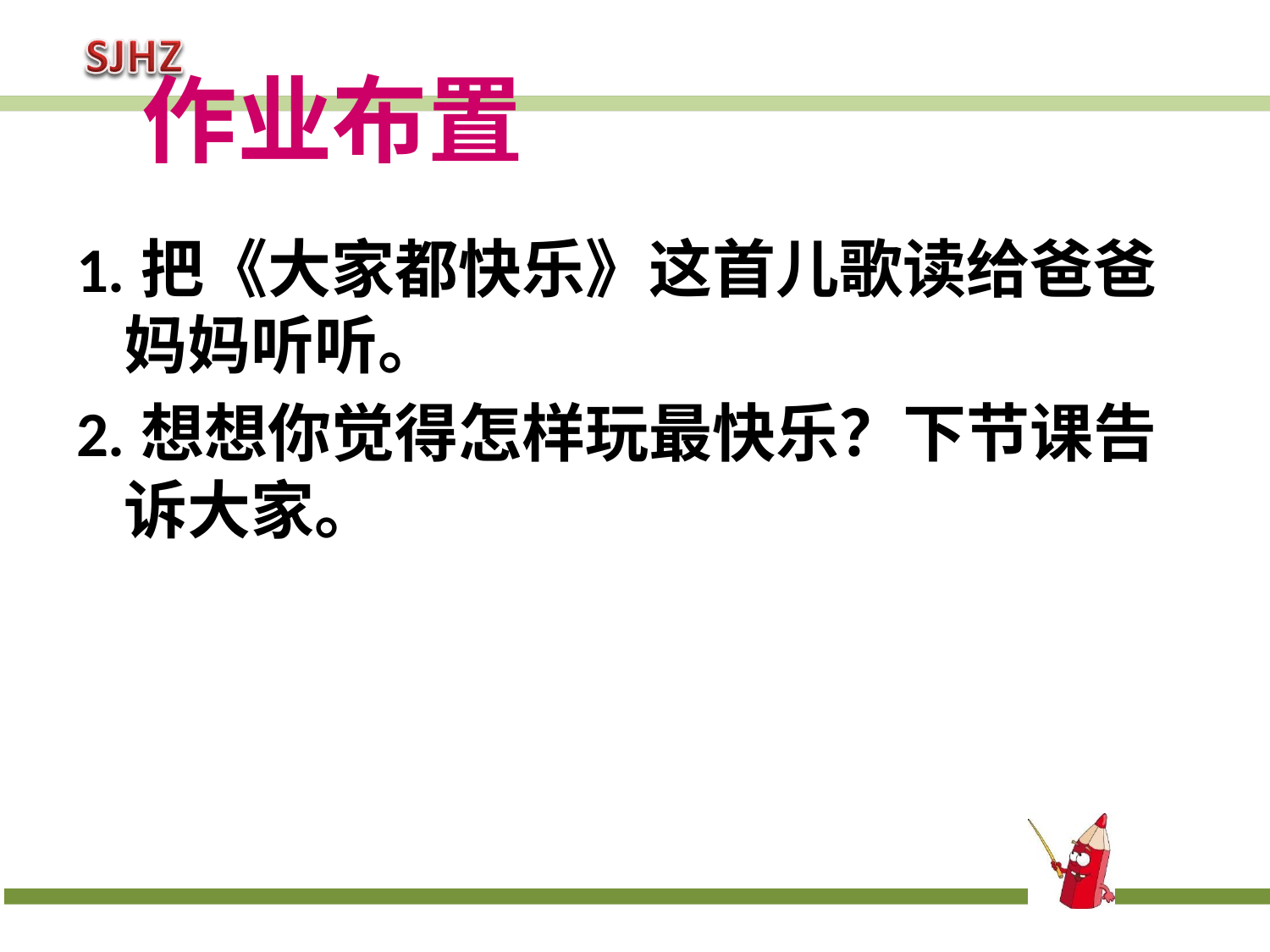

# 作业布置
1.把《大家都快乐》这首儿歌读给爸爸妈妈听听。
2.想想你觉得怎样玩最快乐？下节课告诉大家。